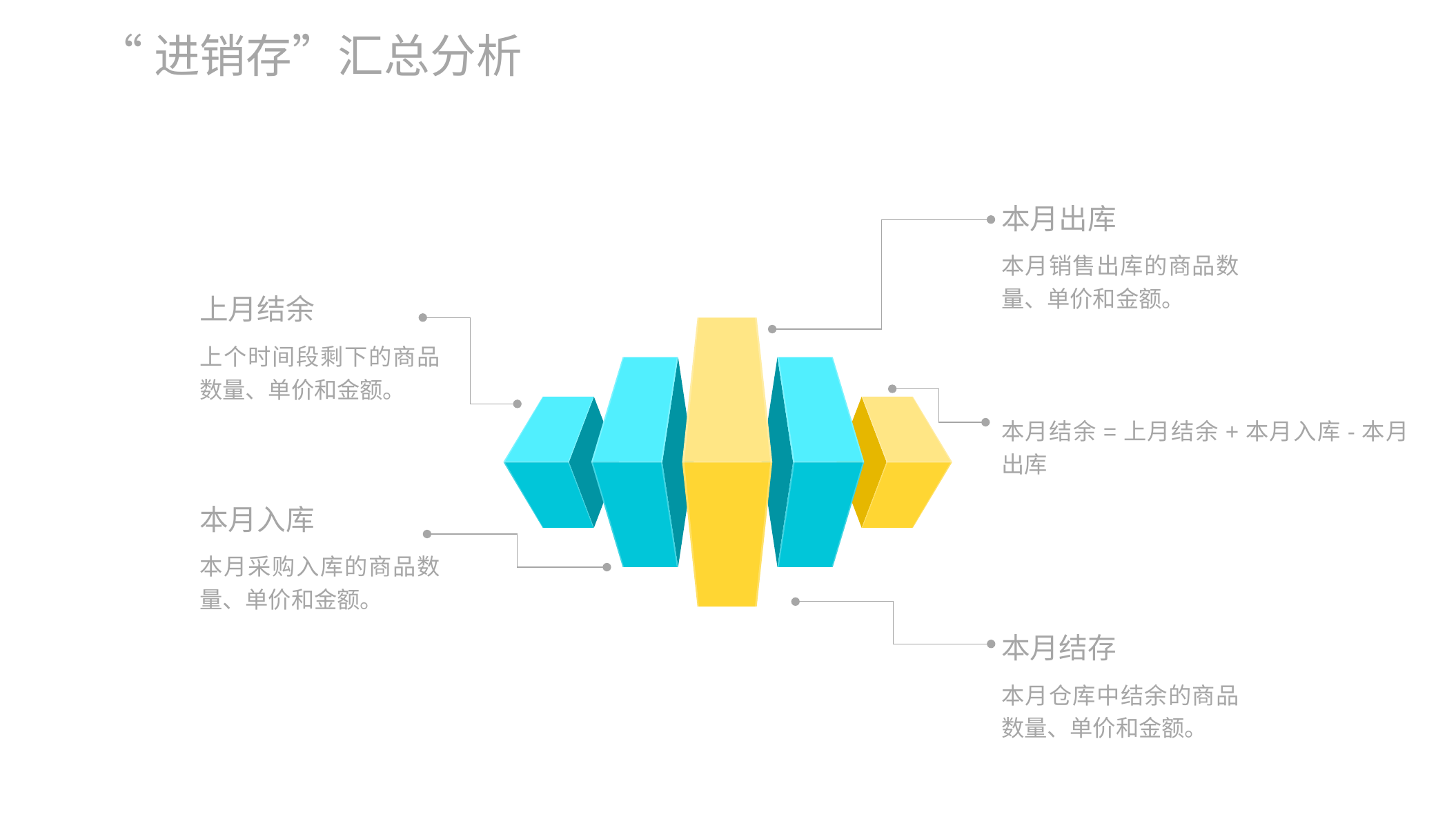

“进销存”汇总分析
本月出库
本月销售出库的商品数量、单价和金额。
上月结余

上个时间段剩下的商品数量、单价和金额。
本月结余=上月结余+本月入库-本月出库
本月入库
本月采购入库的商品数量、单价和金额。
本月结存
本月仓库中结余的商品数量、单价和金额。